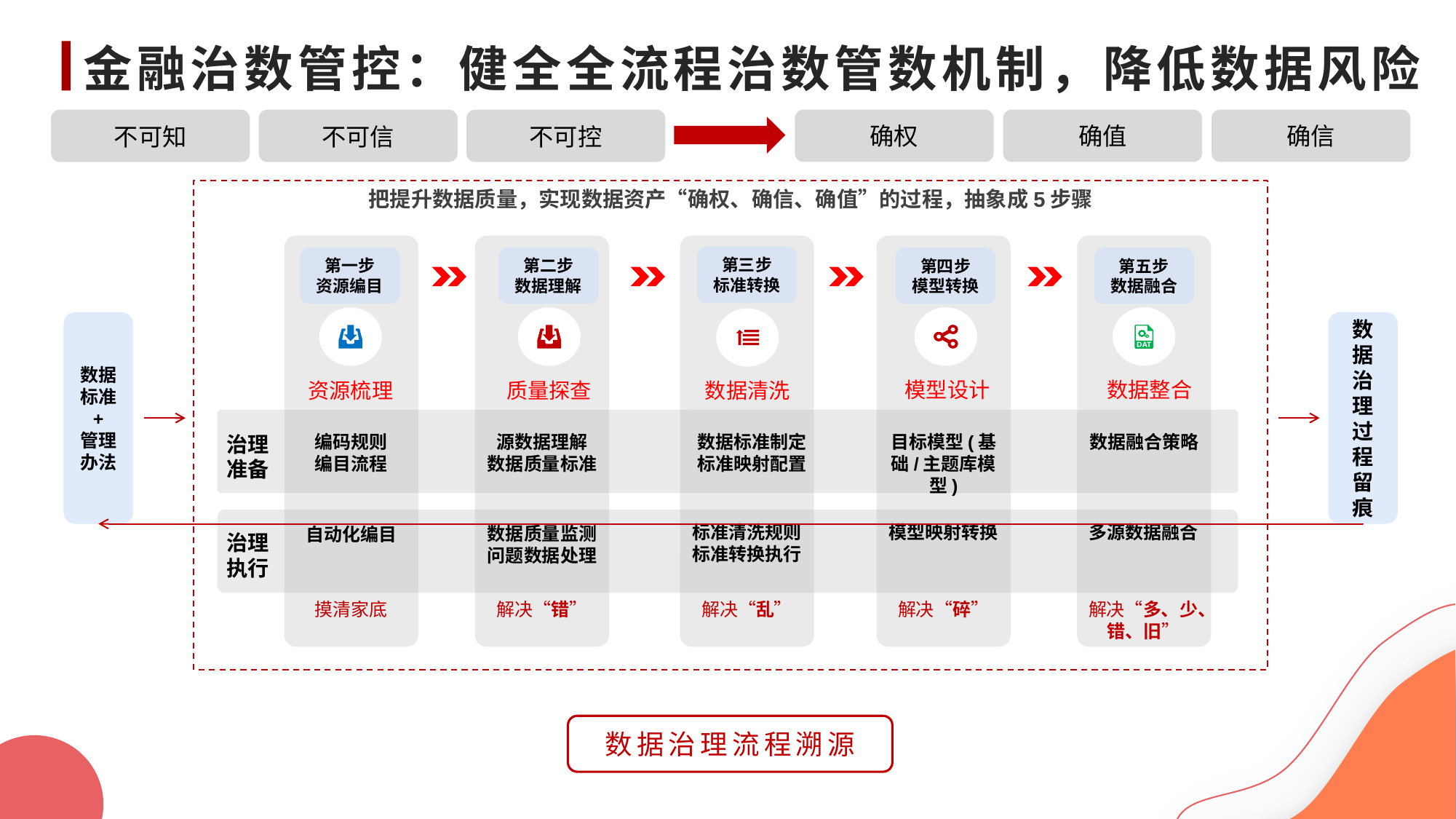

# 金融治数管控：健全全流程治数管数机制，降低数据风险
确权
确值
确信
不可知
不可信
不可控

把提升数据质量，实现数据资产“确权、确信、确值”的过程，抽象成5步骤

第三步
标准转换

第一步
资源编目

第二步
数据理解

第四步
模型转换

第五步
数据融合

模型设计
数据整合
资源梳理
质量探查
数据清洗

编码规则
编目流程
源数据理解
数据质量标准
数据标准制定
标准映射配置
目标模型(基础/主题库模型)
数据融合策略
治理准备

标准清洗规则
标准转换执行
模型映射转换
多源数据融合
自动化编目
数据质量监测
问题数据处理
治理执行
摸清家底
解决“错”
解决“乱”
解决“碎”
解决“多、少、错、旧”
数据治理过程留痕
数据标准
+
管理办法
数据治理流程溯源